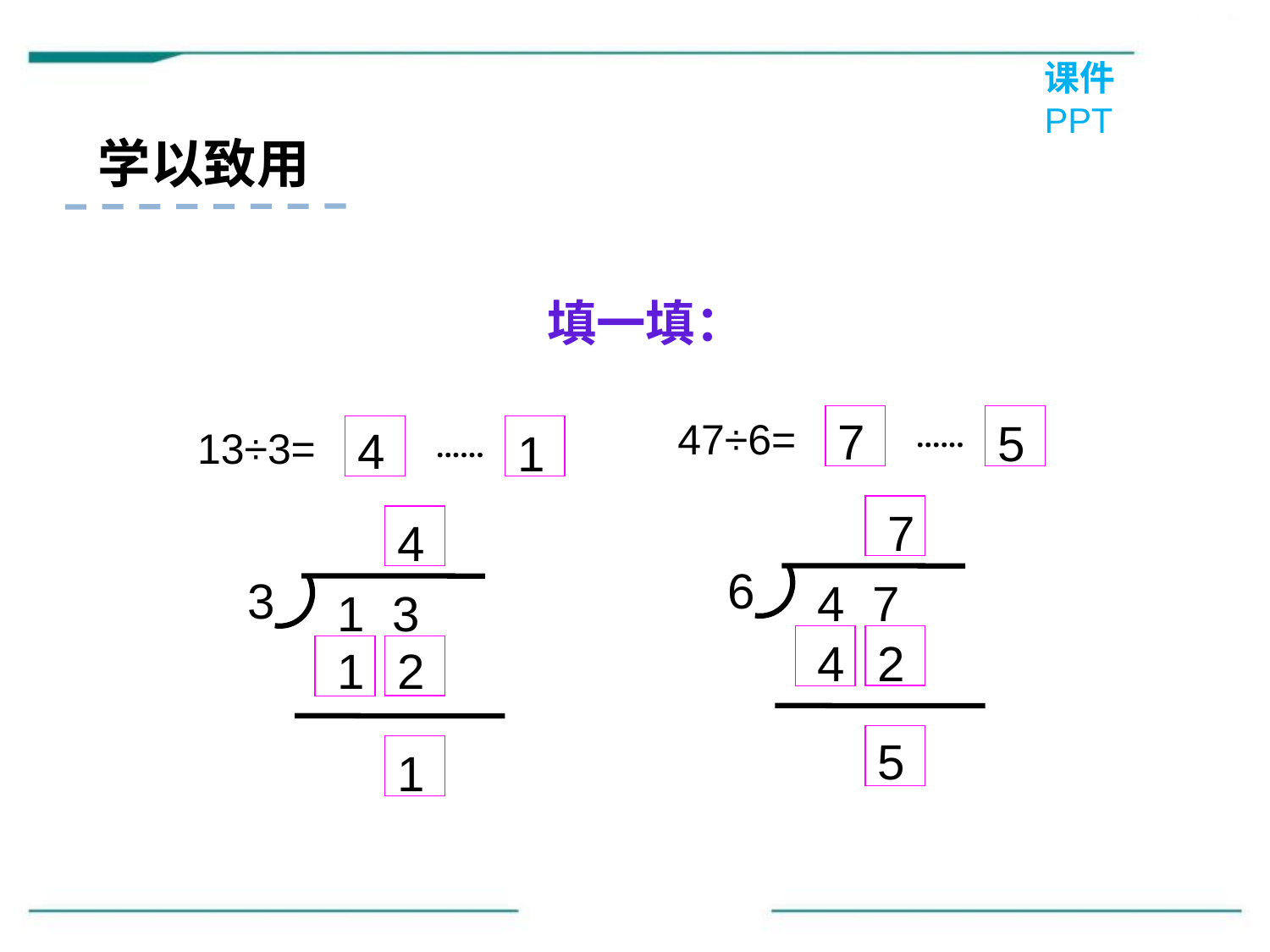

课件PPT
学以致用

填一填：

7
47÷6=

‥‥‥

6

4  7

5
4
13÷3=

‥‥‥

3

1  3

1
7
4
4
2
1
2
5
1